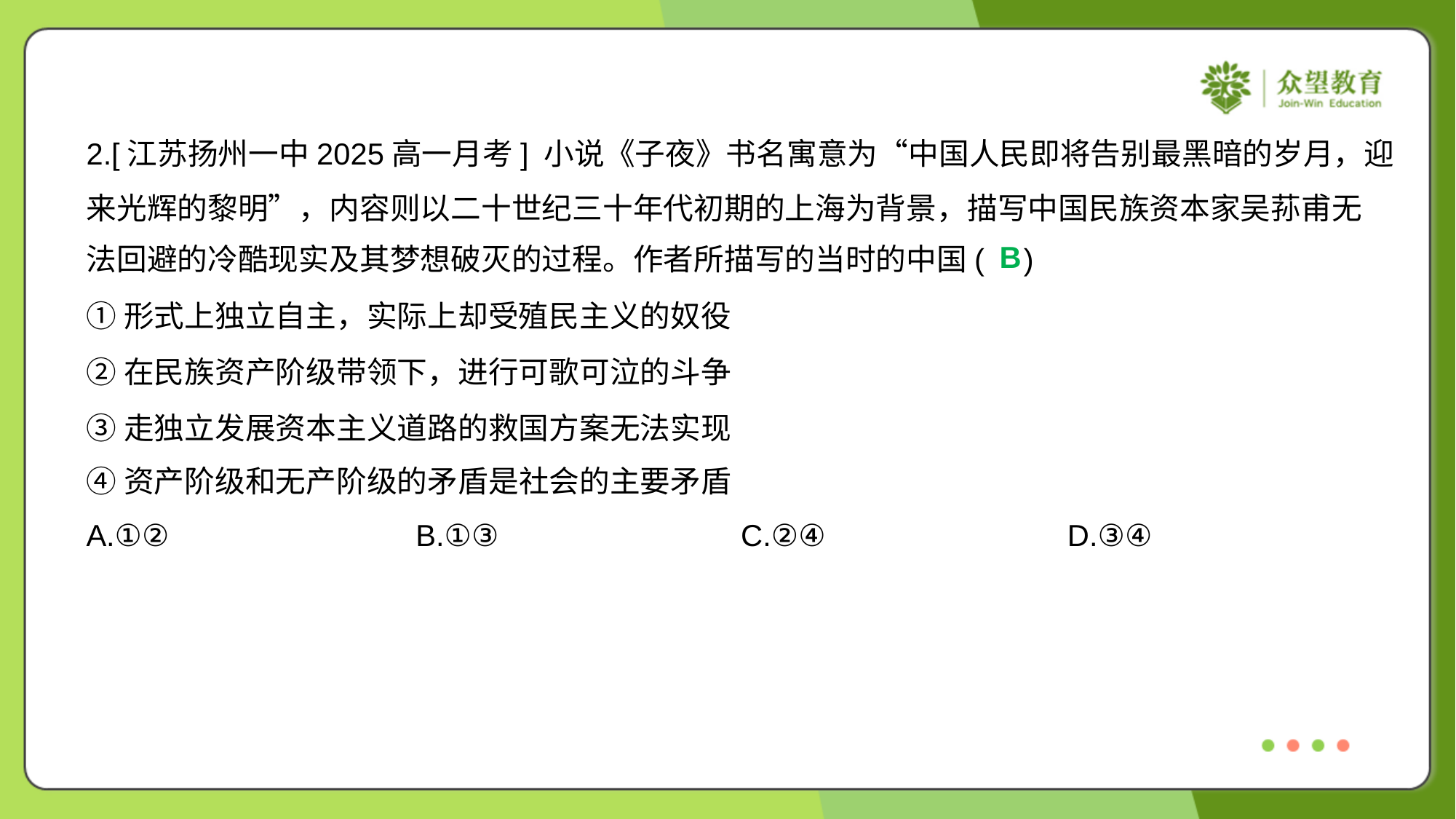

2.[江苏扬州一中2025高一月考] 小说《子夜》书名寓意为“中国人民即将告别最黑暗的岁月，迎
来光辉的黎明”，内容则以二十世纪三十年代初期的上海为背景，描写中国民族资本家吴荪甫无
法回避的冷酷现实及其梦想破灭的过程。作者所描写的当时的中国(     )
B
①形式上独立自主，实际上却受殖民主义的奴役
②在民族资产阶级带领下，进行可歌可泣的斗争
③走独立发展资本主义道路的救国方案无法实现
④资产阶级和无产阶级的矛盾是社会的主要矛盾
A.①②	B.①③	C.②④	D.③④